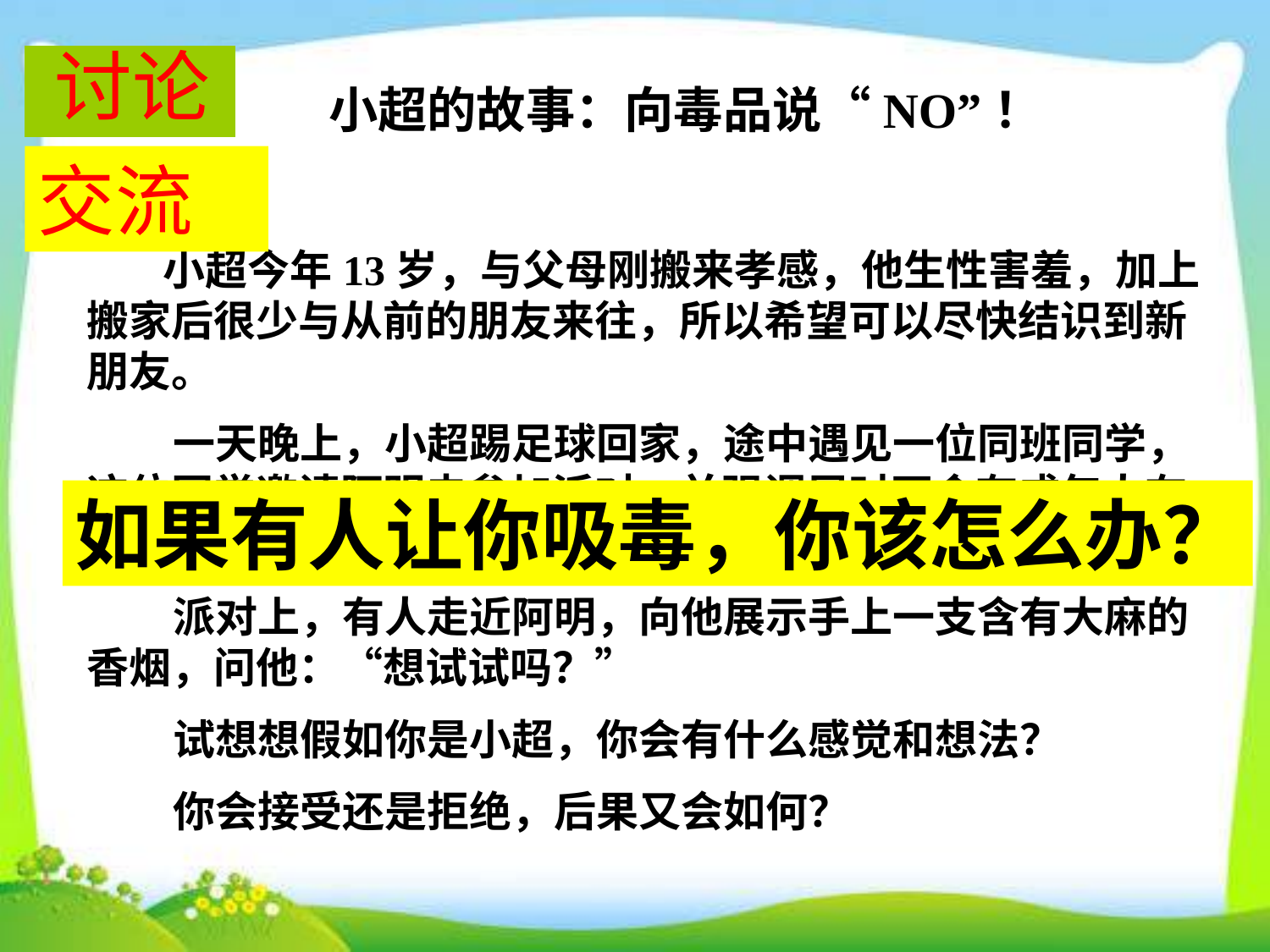

讨论

                        小超的故事：向毒品说“NO”！

       小超今年13岁，与父母刚搬来孝感，他生性害羞，加上搬家后很少与从前的朋友来往，所以希望可以尽快结识到新朋友。
        一天晚上，小超踢足球回家，途中遇见一位同班同学，这位同学邀请阿明去参加派对，并强调届时不会有成年人在场，包括他的父母。
        派对上，有人走近阿明，向他展示手上一支含有大麻的香烟，问他：“想试试吗？”
        试想想假如你是小超，你会有什么感觉和想法？
        你会接受还是拒绝，后果又会如何？
交流
如果有人让你吸毒，你该怎么办？